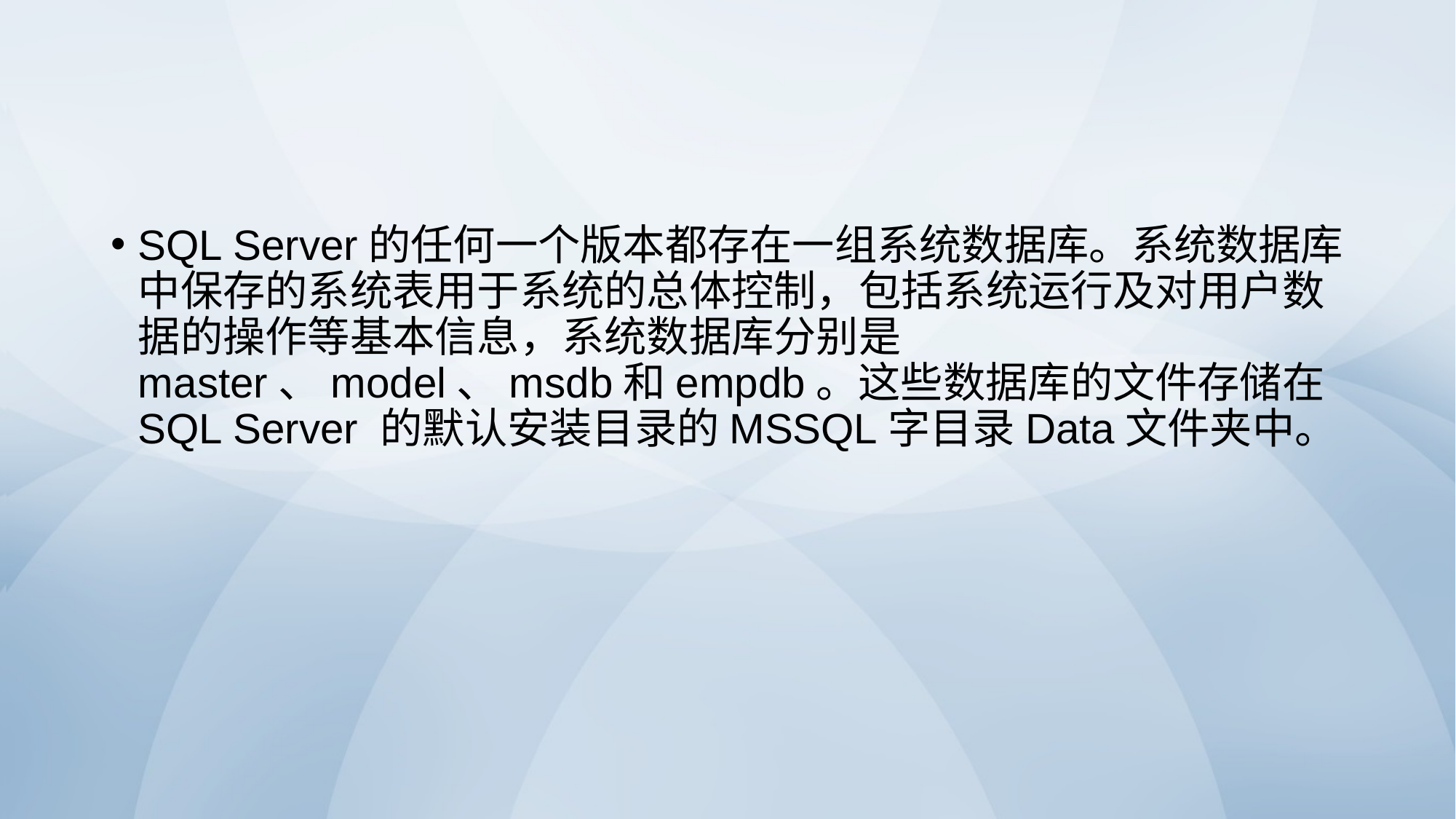

#
SQL Server的任何一个版本都存在一组系统数据库。系统数据库中保存的系统表用于系统的总体控制，包括系统运行及对用户数据的操作等基本信息，系统数据库分别是master、model、msdb和empdb。这些数据库的文件存储在SQL Server 的默认安装目录的MSSQL字目录Data文件夹中。